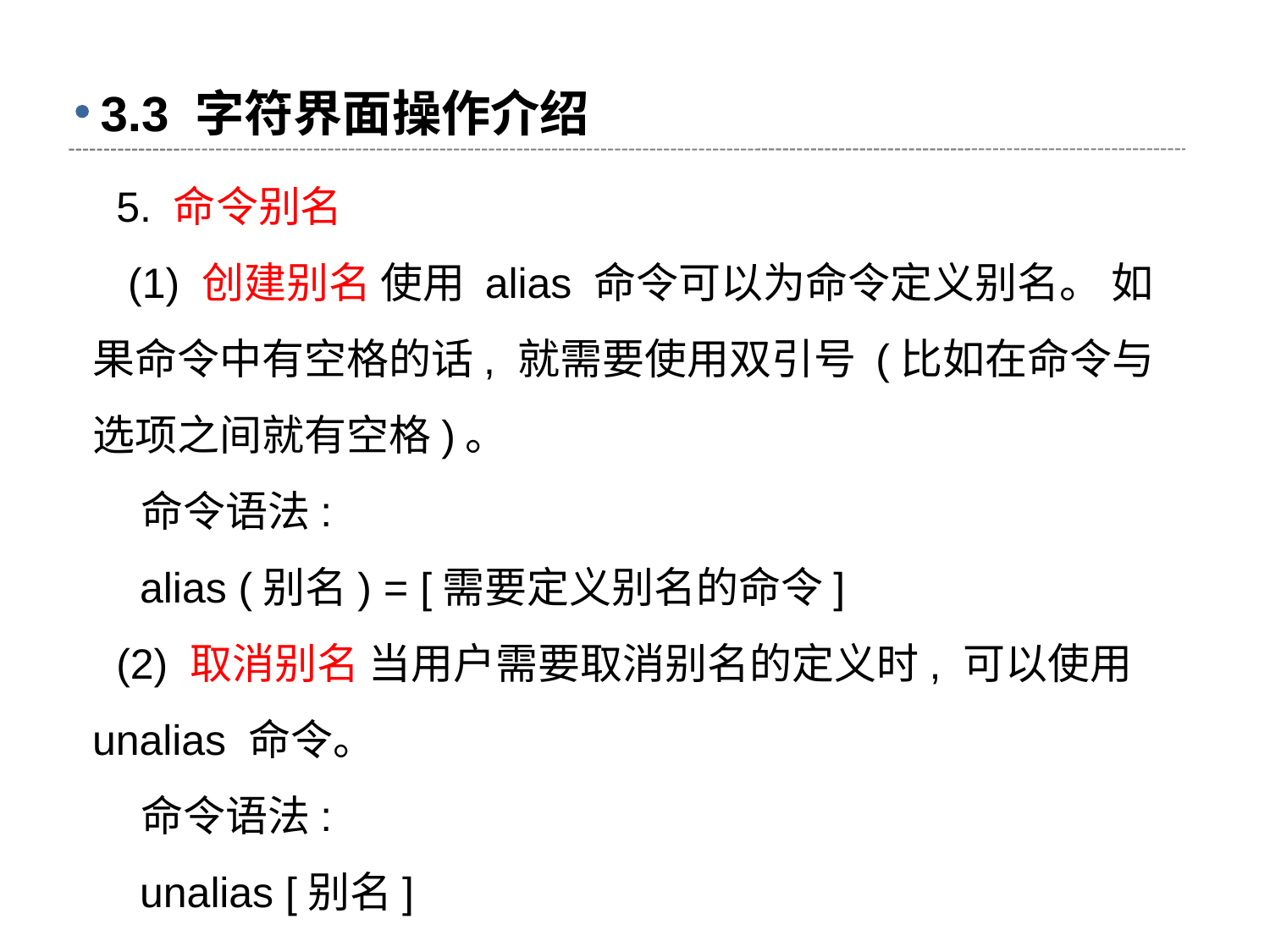

# 3.3 字符界面操作介绍
  5. 命令别名
   (1) 创建别名 使用 alias 命令可以为命令定义别名。 如果命令中有空格的话, 就需要使用双引号 (比如在命令与选项之间就有空格)。
    命令语法:
    alias (别名) = [需要定义别名的命令]
  (2) 取消别名 当用户需要取消别名的定义时, 可以使用 unalias 命令。
    命令语法:
    unalias [别名]